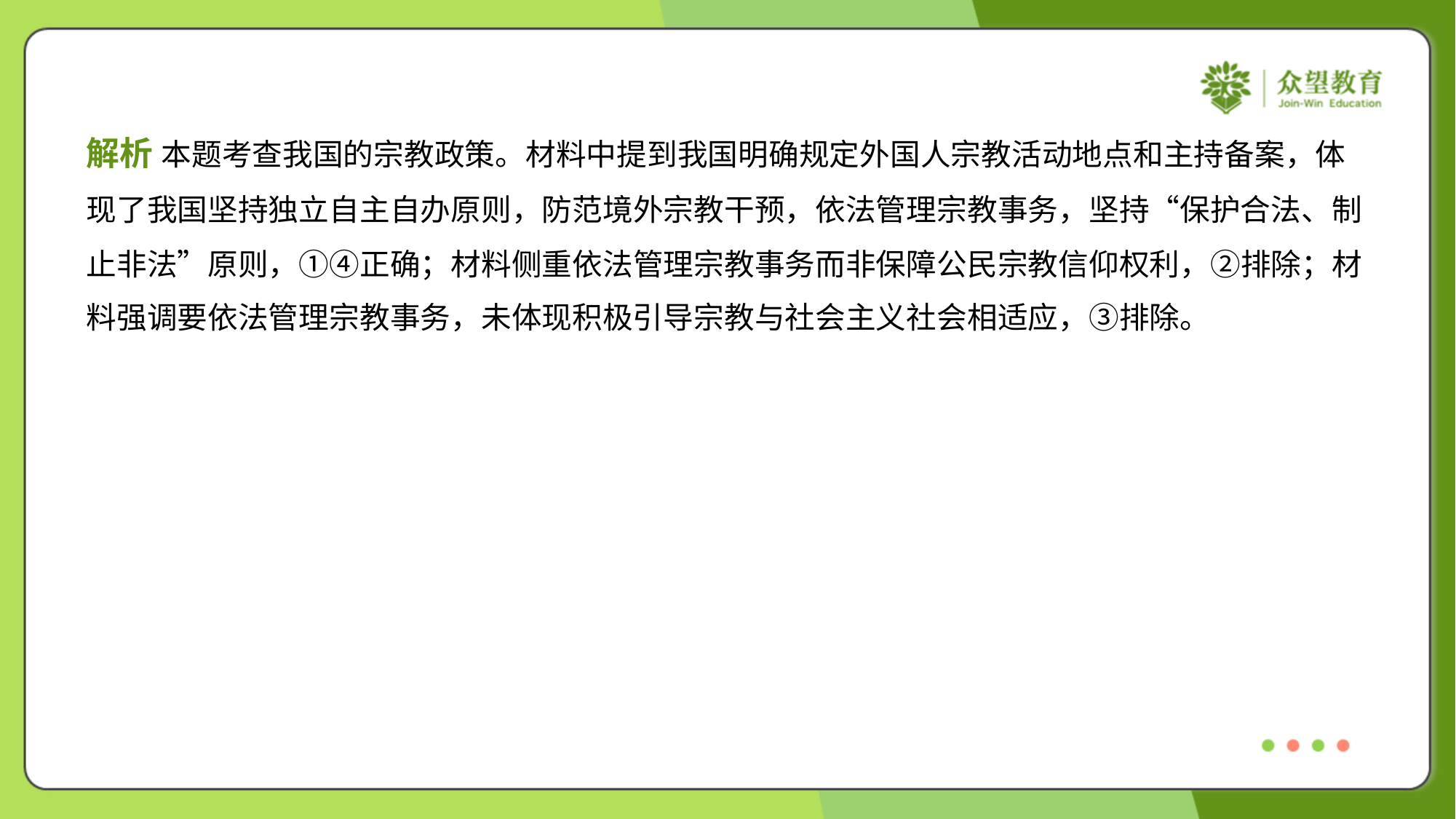

解析 本题考查我国的宗教政策。材料中提到我国明确规定外国人宗教活动地点和主持备案，体
现了我国坚持独立自主自办原则，防范境外宗教干预，依法管理宗教事务，坚持“保护合法、制
止非法”原则，①④正确；材料侧重依法管理宗教事务而非保障公民宗教信仰权利，②排除；材
料强调要依法管理宗教事务，未体现积极引导宗教与社会主义社会相适应，③排除。